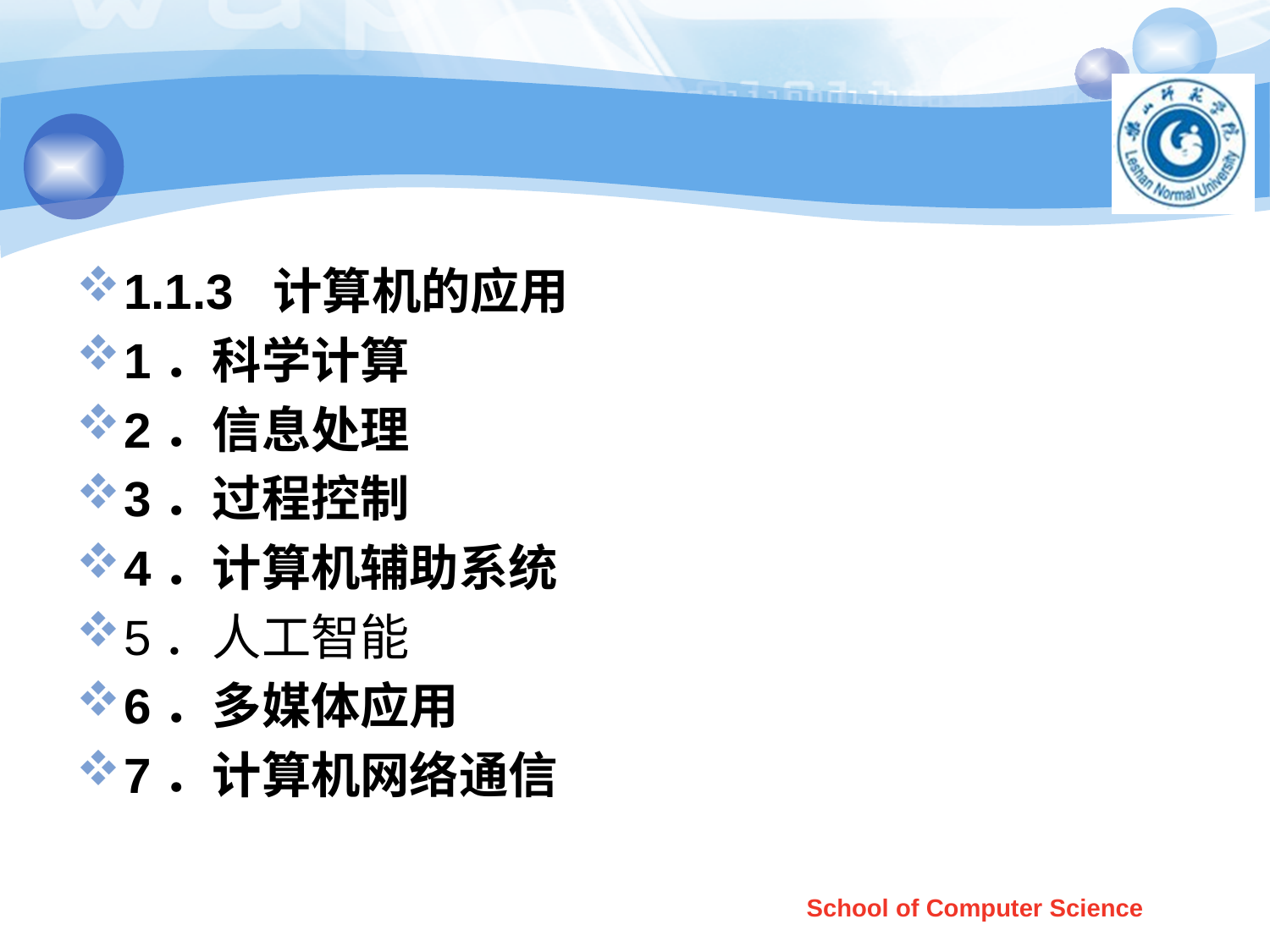

#
1.1.3  计算机的应用
1．科学计算
2．信息处理
3．过程控制
4．计算机辅助系统
5．人工智能
6．多媒体应用
7．计算机网络通信

School of Computer Science